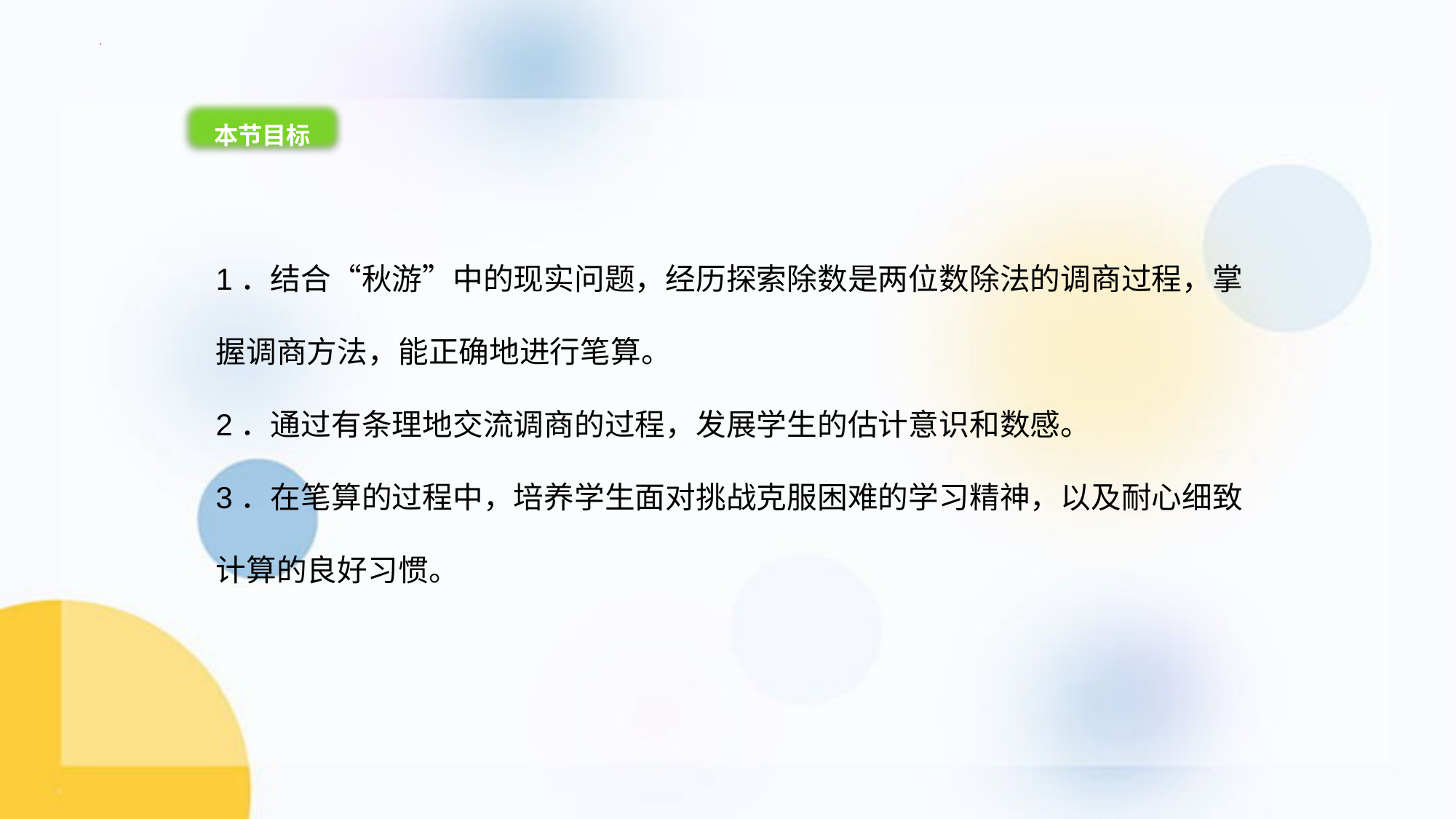

本节目标
1．结合“秋游”中的现实问题，经历探索除数是两位数除法的调商过程，掌握调商方法，能正确地进行笔算。
2．通过有条理地交流调商的过程，发展学生的估计意识和数感。
3．在笔算的过程中，培养学生面对挑战克服困难的学习精神，以及耐心细致计算的良好习惯。